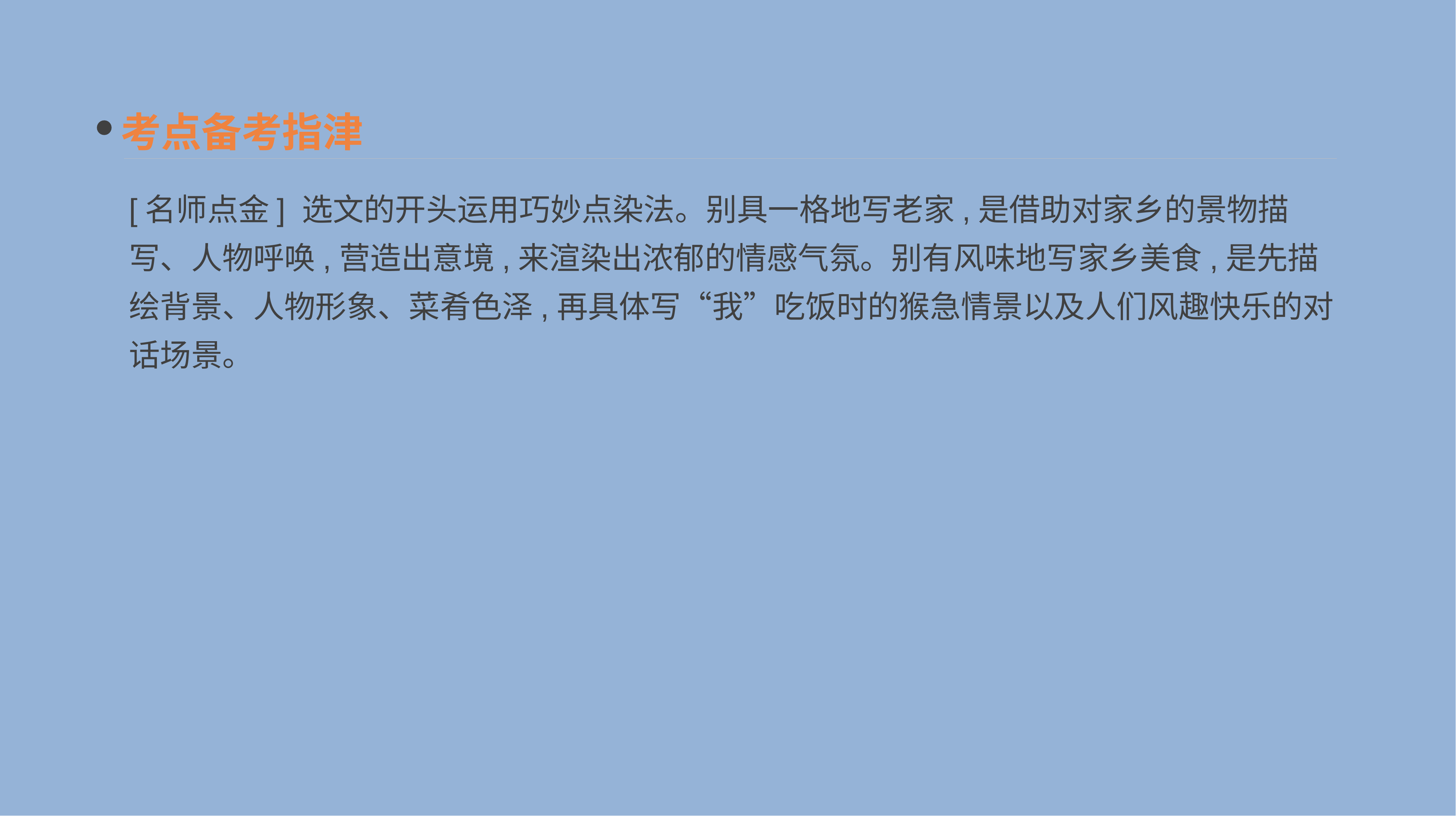

考点备考指津

[名师点金] 选文的开头运用巧妙点染法。别具一格地写老家,是借助对家乡的景物描写、人物呼唤,营造出意境,来渲染出浓郁的情感气氛。别有风味地写家乡美食,是先描绘背景、人物形象、菜肴色泽,再具体写“我”吃饭时的猴急情景以及人们风趣快乐的对话场景。